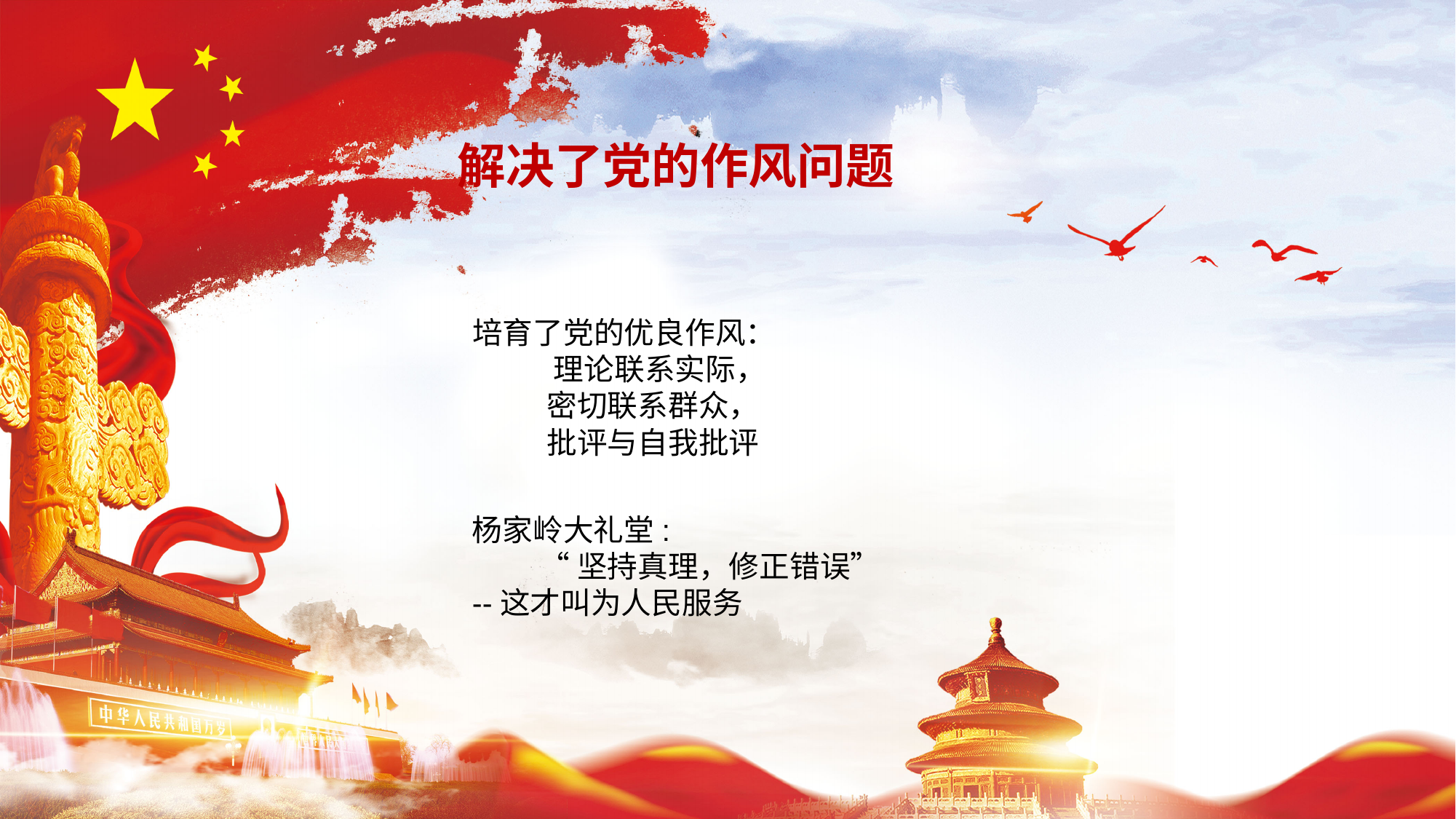

解决了党的作风问题
培育了党的优良作风：
           理论联系实际，
          密切联系群众，
          批评与自我批评
杨家岭大礼堂:
          “坚持真理，修正错误”
--这才叫为人民服务